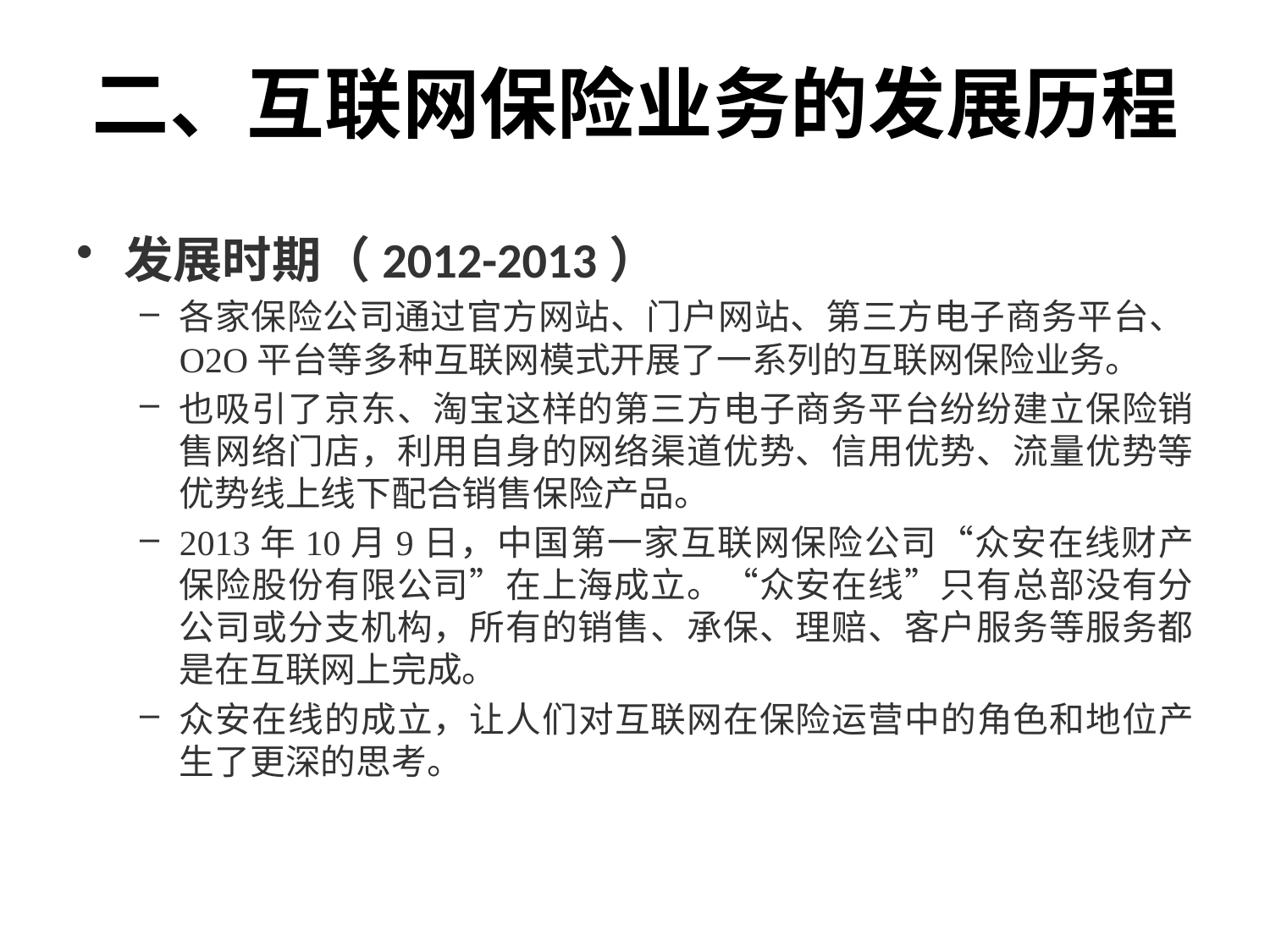

# 二、互联网保险业务的发展历程
发展时期（2012-2013）
各家保险公司通过官方网站、门户网站、第三方电子商务平台、O2O平台等多种互联网模式开展了一系列的互联网保险业务。
也吸引了京东、淘宝这样的第三方电子商务平台纷纷建立保险销售网络门店，利用自身的网络渠道优势、信用优势、流量优势等优势线上线下配合销售保险产品。
2013年10月9日，中国第一家互联网保险公司“众安在线财产保险股份有限公司”在上海成立。“众安在线”只有总部没有分公司或分支机构，所有的销售、承保、理赔、客户服务等服务都是在互联网上完成。
众安在线的成立，让人们对互联网在保险运营中的角色和地位产生了更深的思考。